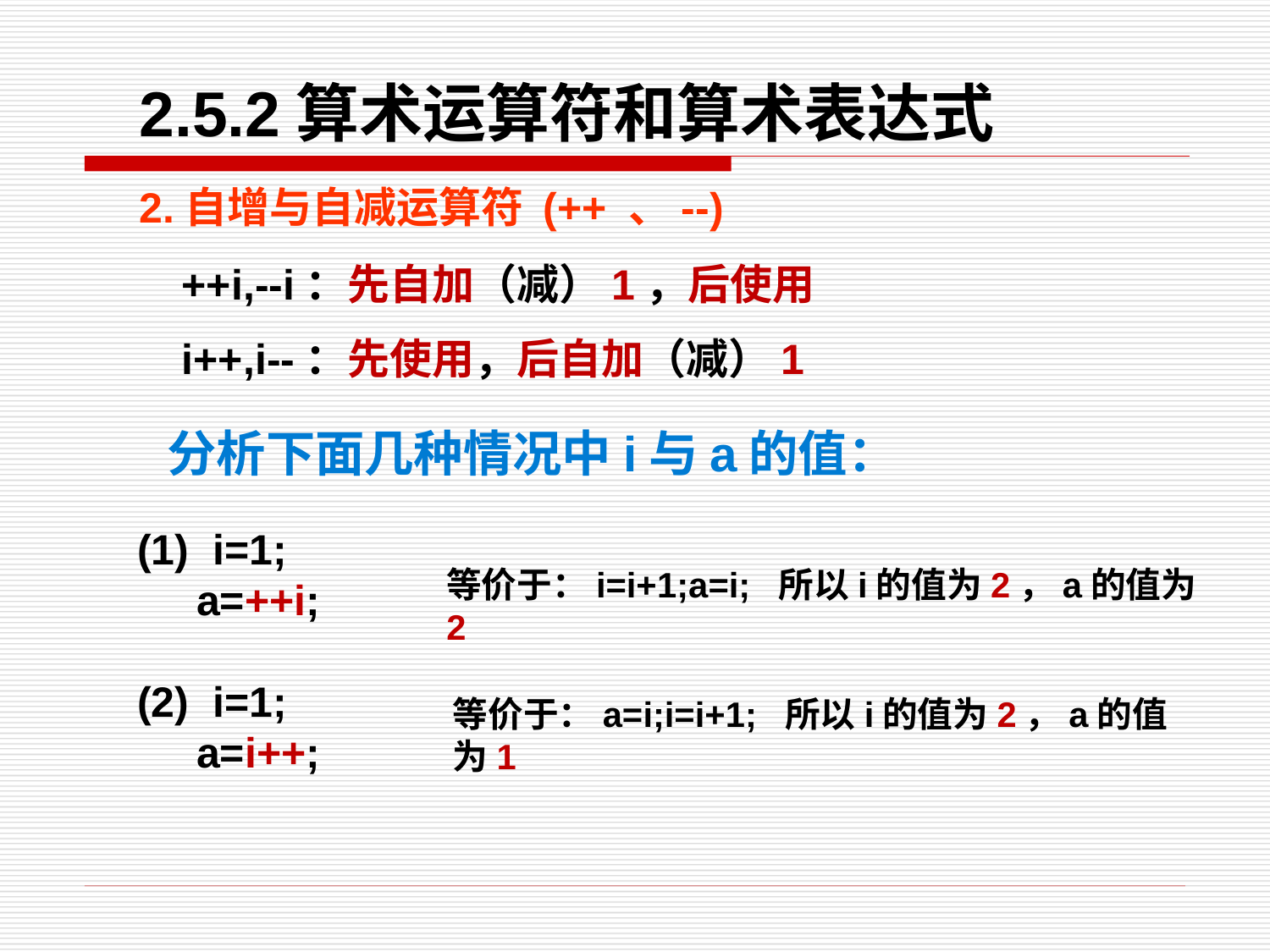

2.5.2算术运算符和算术表达式
2.自增与自减运算符 (++ 、--)

++i,--i：先自加（减）1，后使用
i++,i--：先使用，后自加（减）1

分析下面几种情况中i与a的值：
(1)  i=1;
     a=++i;

(2)  i=1;
     a=i++;
等价于：i=i+1;a=i;  所以i的值为2，a的值为2
等价于：a=i;i=i+1;  所以i的值为2，a的值为1